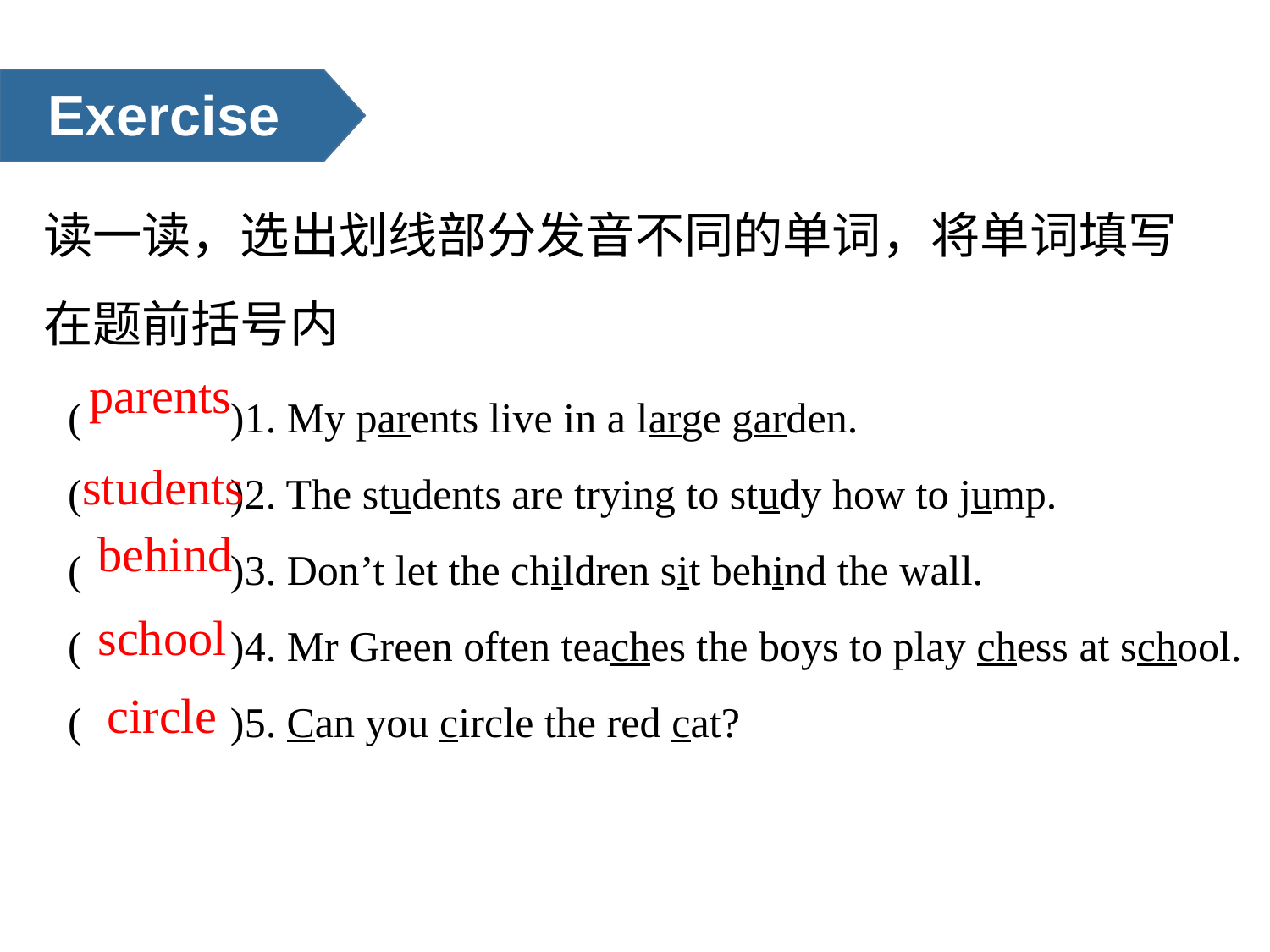

Exercise
读一读，选出划线部分发音不同的单词，将单词填写在题前括号内
parents
(              )1. My parents live in a large garden.
(              )2. The students are trying to study how to jump.
(              )3. Don’t let the children sit behind the wall.
(              )4. Mr Green often teaches the boys to play chess at school.
(              )5. Can you circle the red cat?
students
behind
school
circle